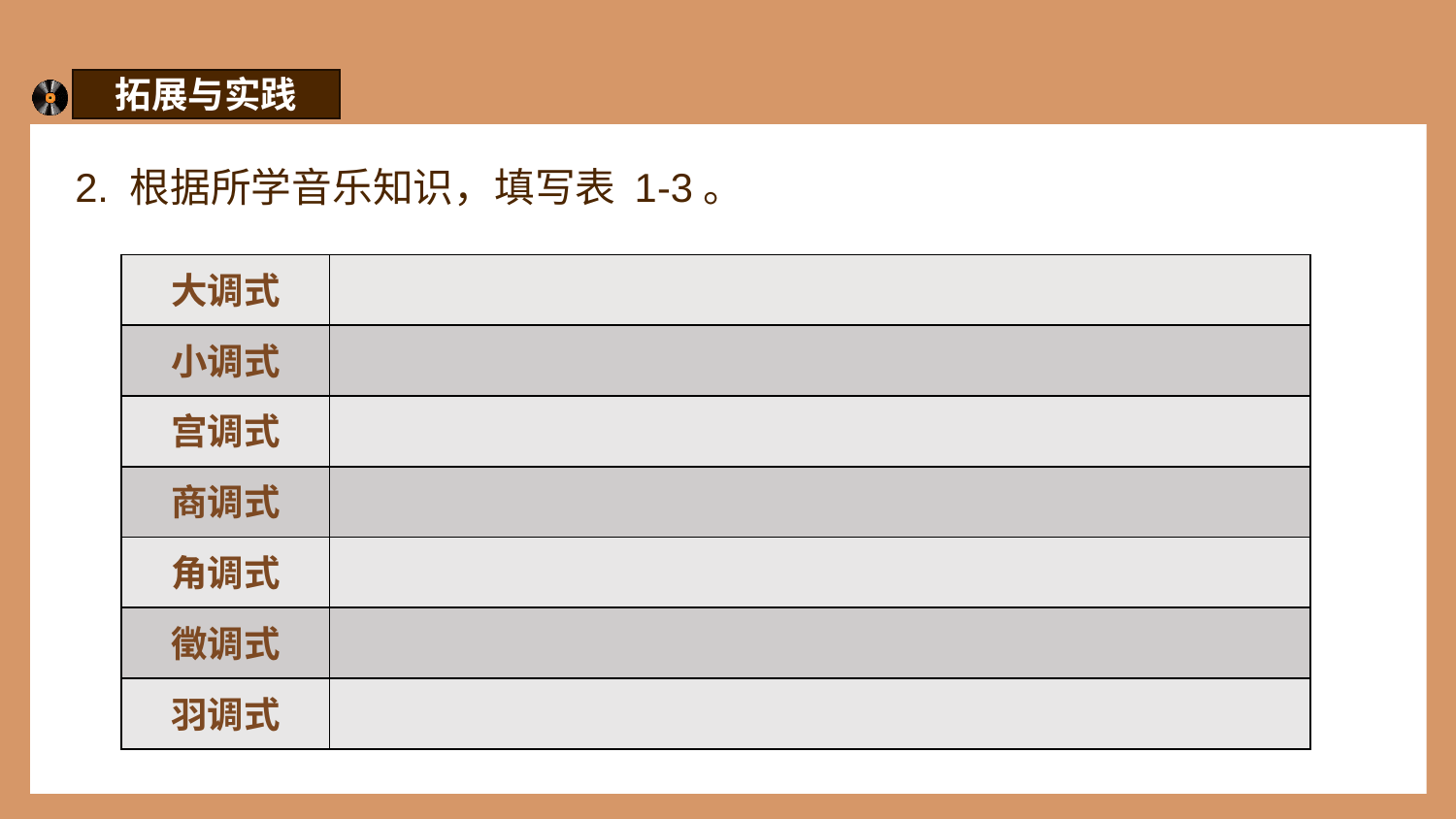

拓展与实践
2. 根据所学音乐知识，填写表 1-3。
| 大调式 |  |
| --- | --- |
| 小调式 |  |
| 宫调式 |  |
| 商调式 |  |
| 角调式 |  |
| 徵调式 |  |
| 羽调式 |  |